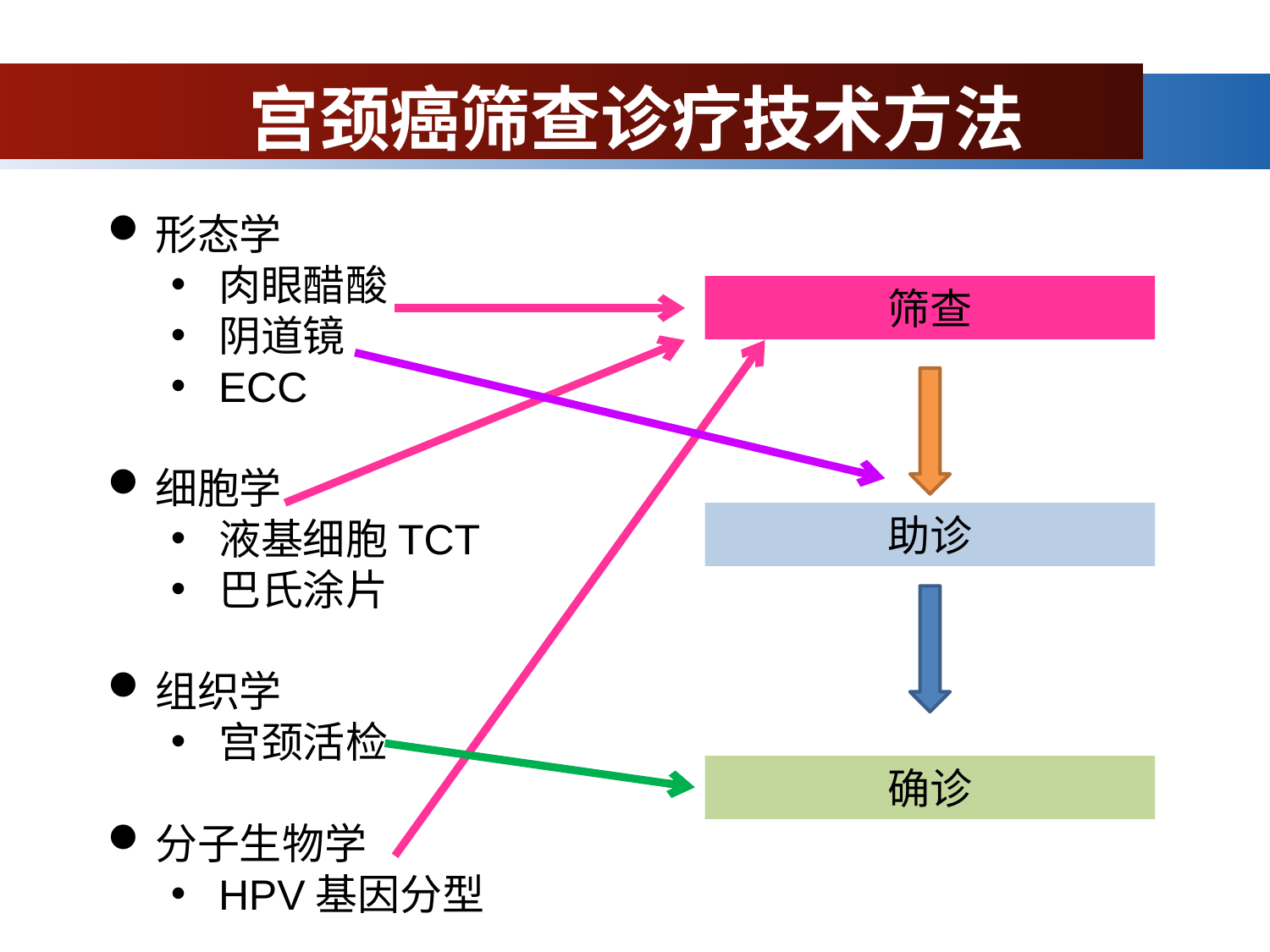

# 宫颈癌筛查诊疗技术方法
形态学
肉眼醋酸
阴道镜
ECC

细胞学
液基细胞TCT
巴氏涂片

组织学
宫颈活检

分子生物学
HPV基因分型
筛查

助诊

确诊